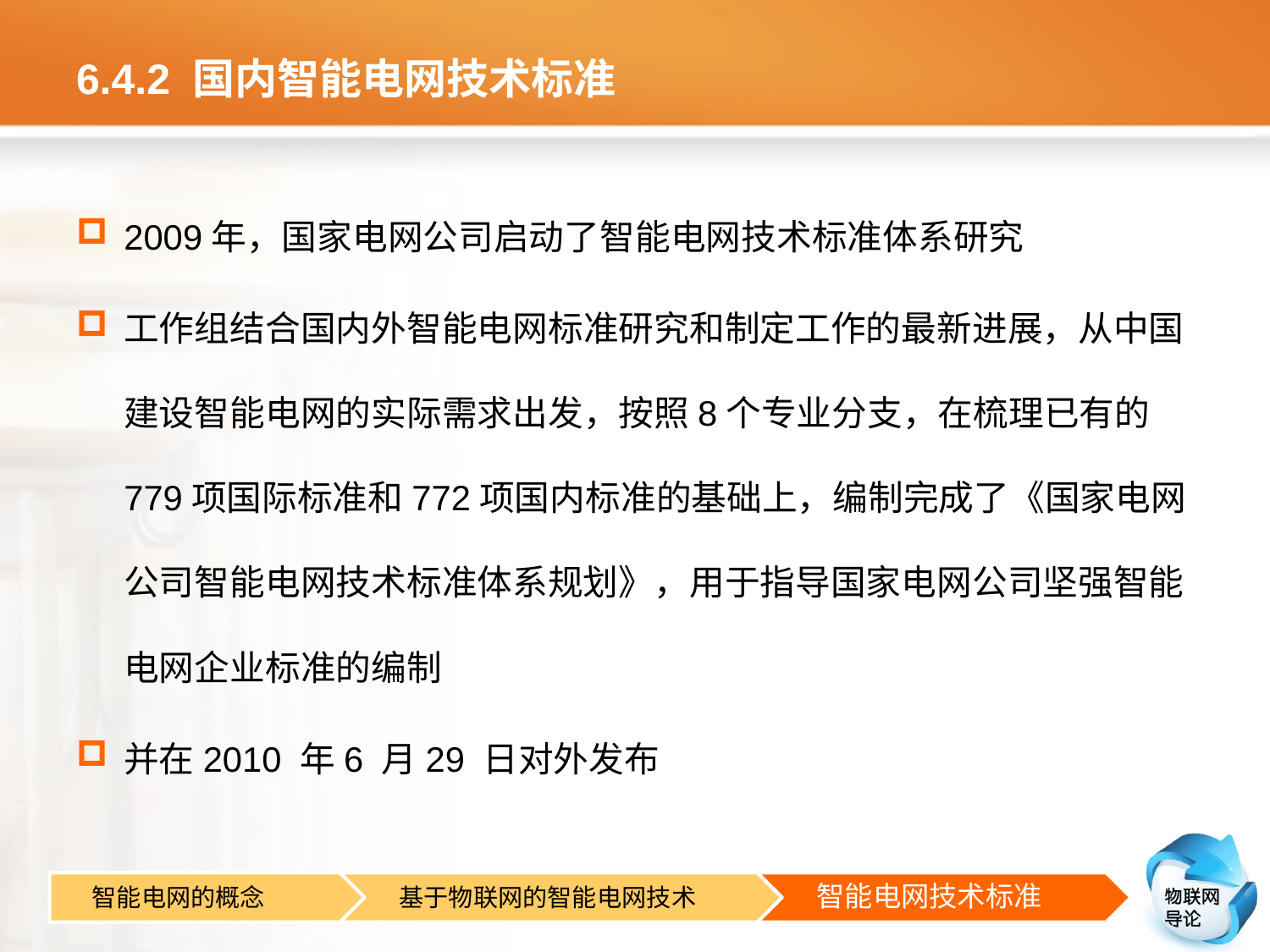

# 6.4.2 国内智能电网技术标准
2009年，国家电网公司启动了智能电网技术标准体系研究
工作组结合国内外智能电网标准研究和制定工作的最新进展，从中国建设智能电网的实际需求出发，按照8个专业分支，在梳理已有的779项国际标准和772项国内标准的基础上，编制完成了《国家电网公司智能电网技术标准体系规划》，用于指导国家电网公司坚强智能电网企业标准的编制
并在2010 年6 月29 日对外发布